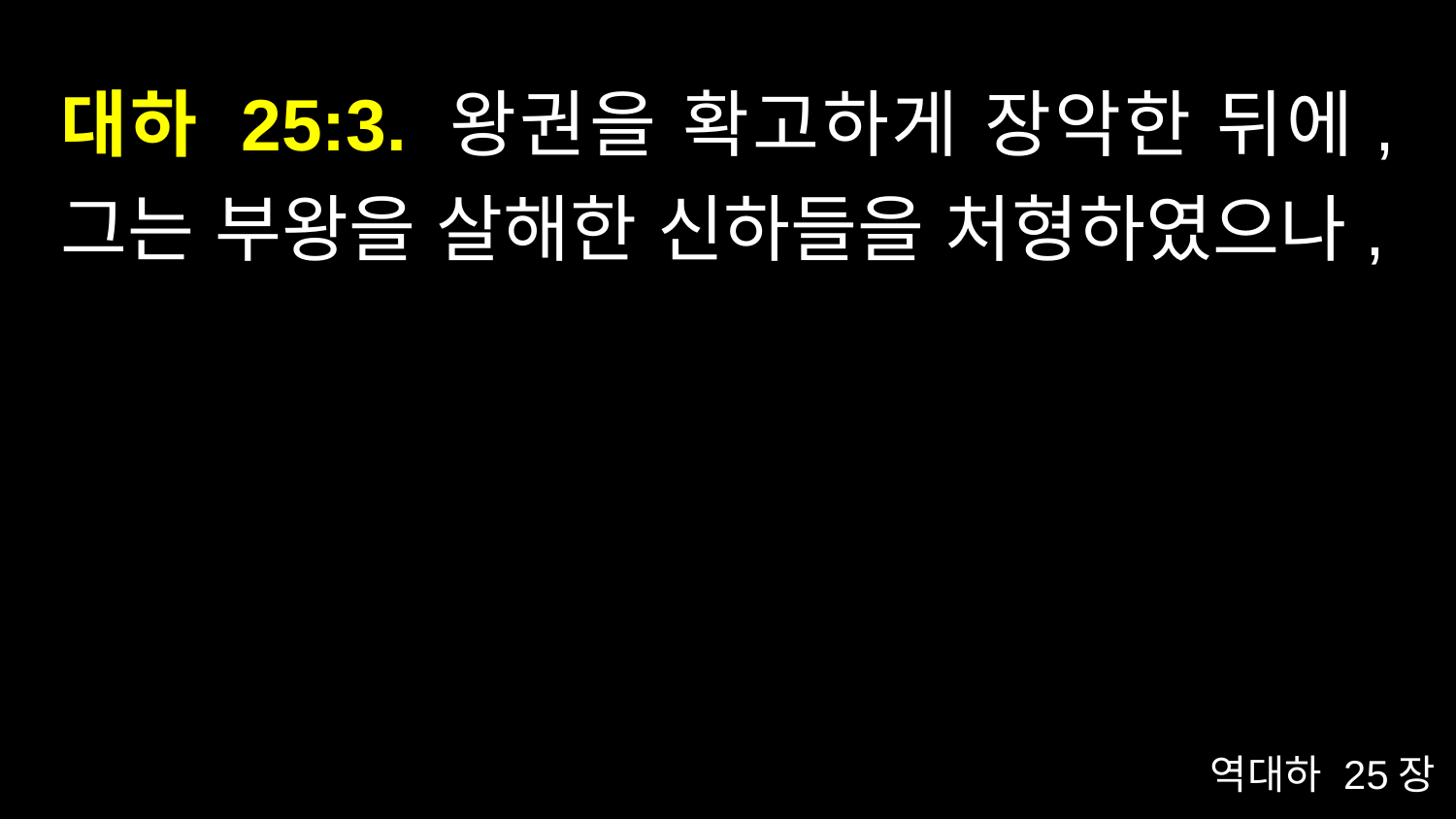

# 대하 25:3. 왕권을 확고하게 장악한 뒤에, 그는 부왕을 살해한 신하들을 처형하였으나,
역대하 25장